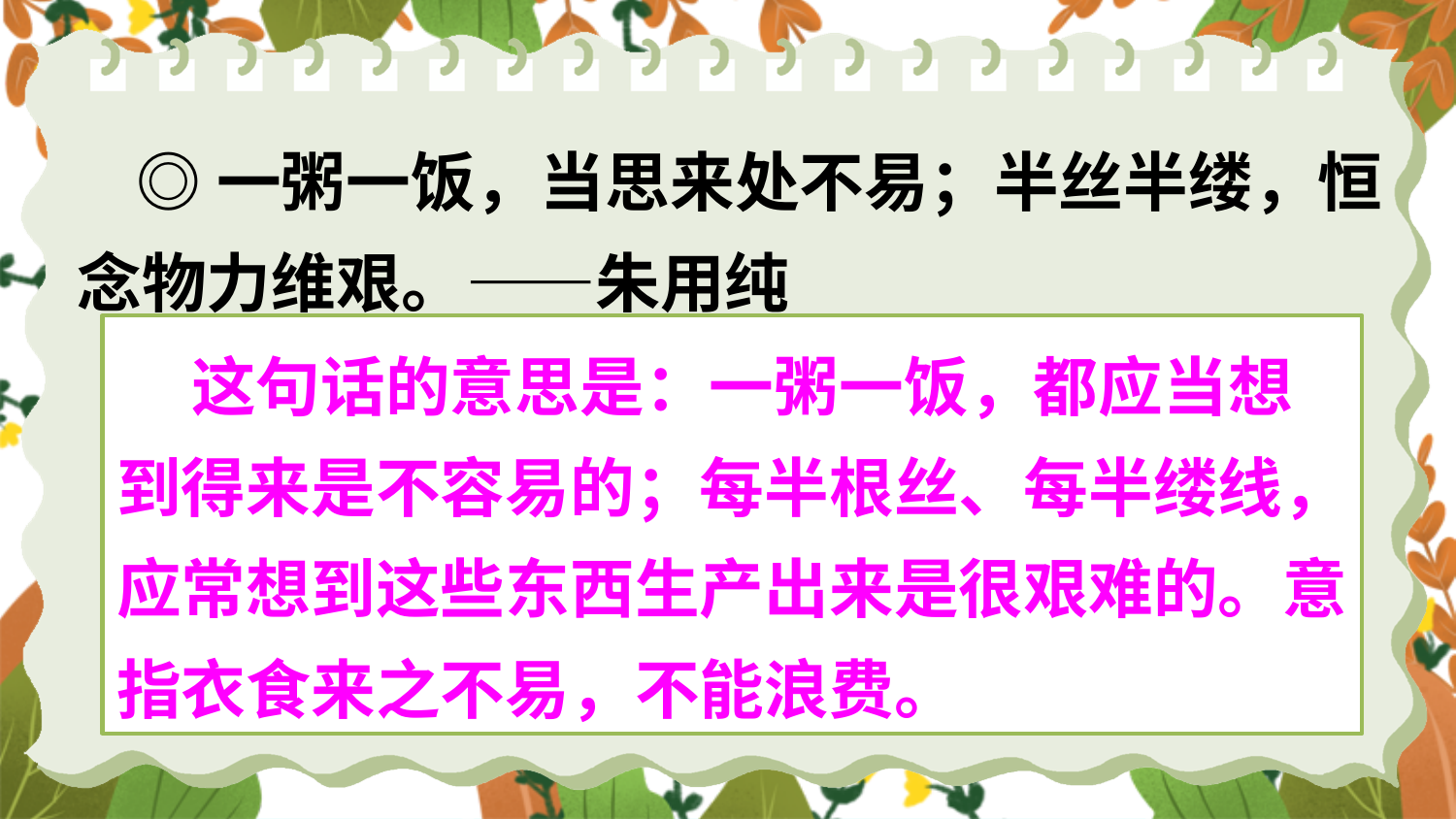

◎一粥一饭，当思来处不易；半丝半缕，恒念物力维艰。——朱用纯
    这句话的意思是：一粥一饭，都应当想到得来是不容易的；每半根丝、每半缕线，应常想到这些东西生产出来是很艰难的。意指衣食来之不易，不能浪费。